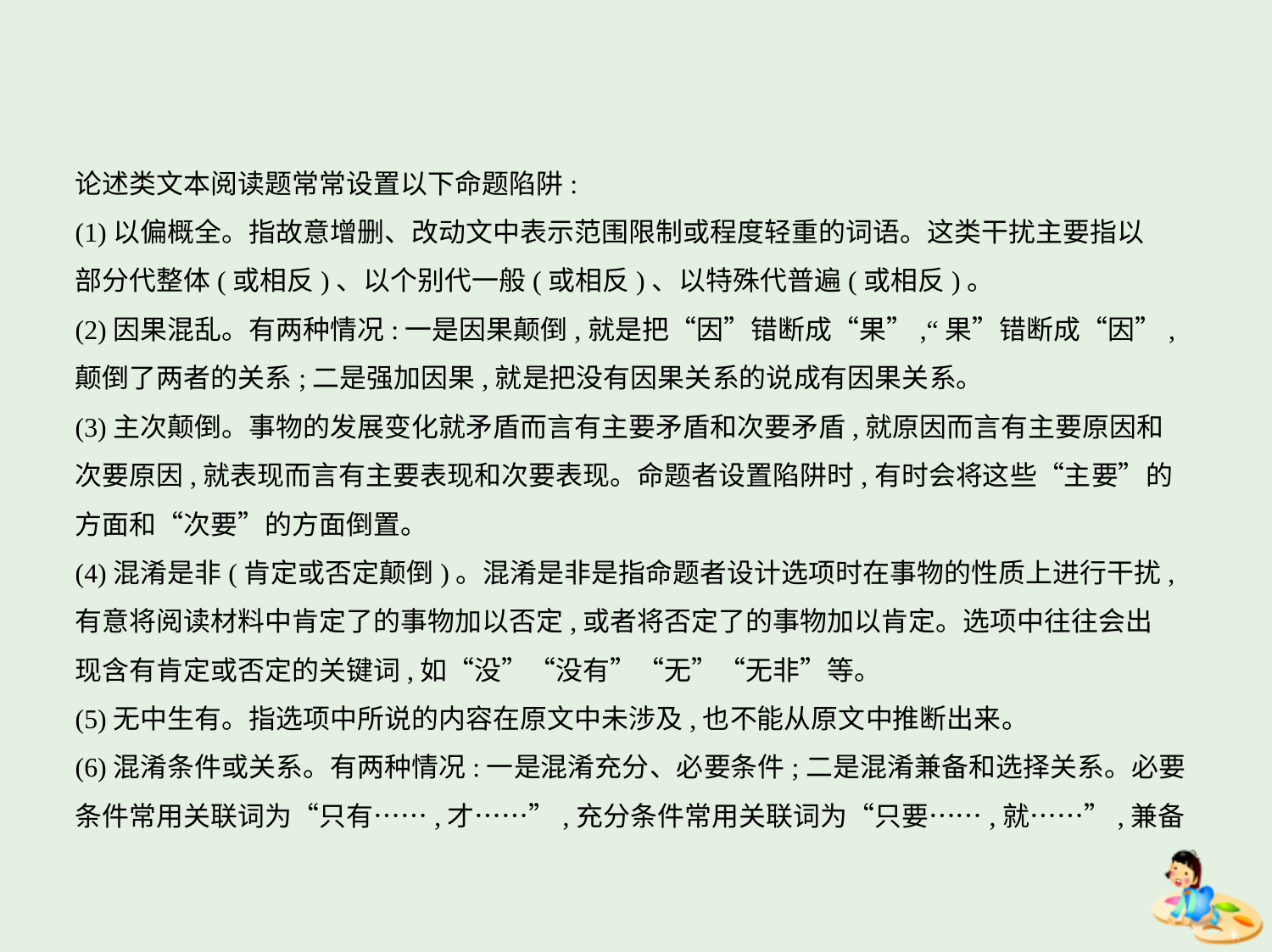

论述类文本阅读题常常设置以下命题陷阱:
(1)以偏概全。指故意增删、改动文中表示范围限制或程度轻重的词语。这类干扰主要指以
部分代整体(或相反)、以个别代一般(或相反)、以特殊代普遍(或相反)。
(2)因果混乱。有两种情况:一是因果颠倒,就是把“因”错断成“果”,“果”错断成“因”,
颠倒了两者的关系;二是强加因果,就是把没有因果关系的说成有因果关系。
(3)主次颠倒。事物的发展变化就矛盾而言有主要矛盾和次要矛盾,就原因而言有主要原因和
次要原因,就表现而言有主要表现和次要表现。命题者设置陷阱时,有时会将这些“主要”的
方面和“次要”的方面倒置。
(4)混淆是非(肯定或否定颠倒)。混淆是非是指命题者设计选项时在事物的性质上进行干扰,
有意将阅读材料中肯定了的事物加以否定,或者将否定了的事物加以肯定。选项中往往会出
现含有肯定或否定的关键词,如“没”“没有”“无”“无非”等。
(5)无中生有。指选项中所说的内容在原文中未涉及,也不能从原文中推断出来。
(6)混淆条件或关系。有两种情况:一是混淆充分、必要条件;二是混淆兼备和选择关系。必要
条件常用关联词为“只有……,才……”,充分条件常用关联词为“只要……,就……”,兼备